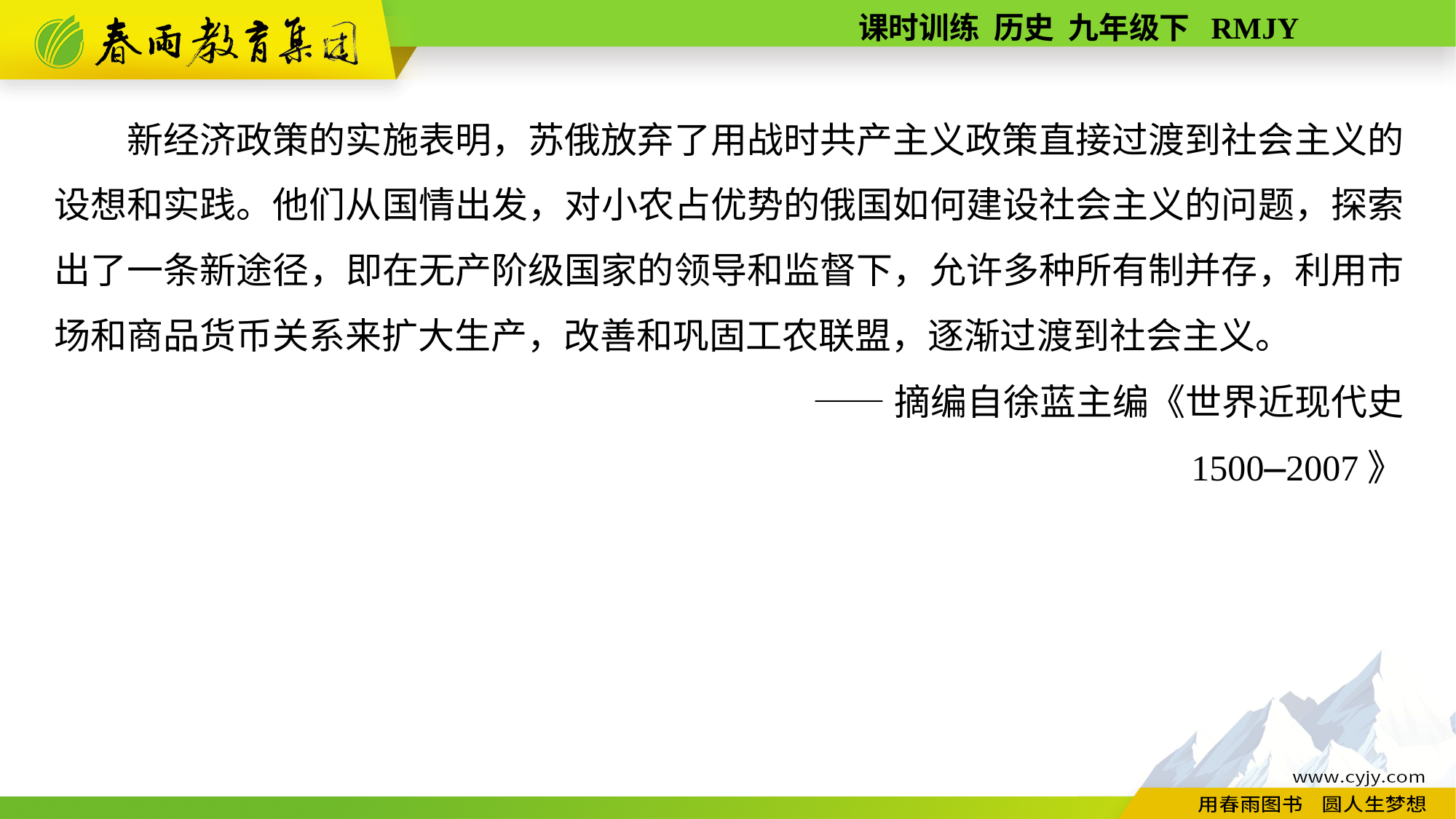

新经济政策的实施表明，苏俄放弃了用战时共产主义政策直接过渡到社会主义的设想和实践。他们从国情出发，对小农占优势的俄国如何建设社会主义的问题，探索出了一条新途径，即在无产阶级国家的领导和监督下，允许多种所有制并存，利用市场和商品货币关系来扩大生产，改善和巩固工农联盟，逐渐过渡到社会主义。
——摘编自徐蓝主编《世界近现代史
 1500—2007》